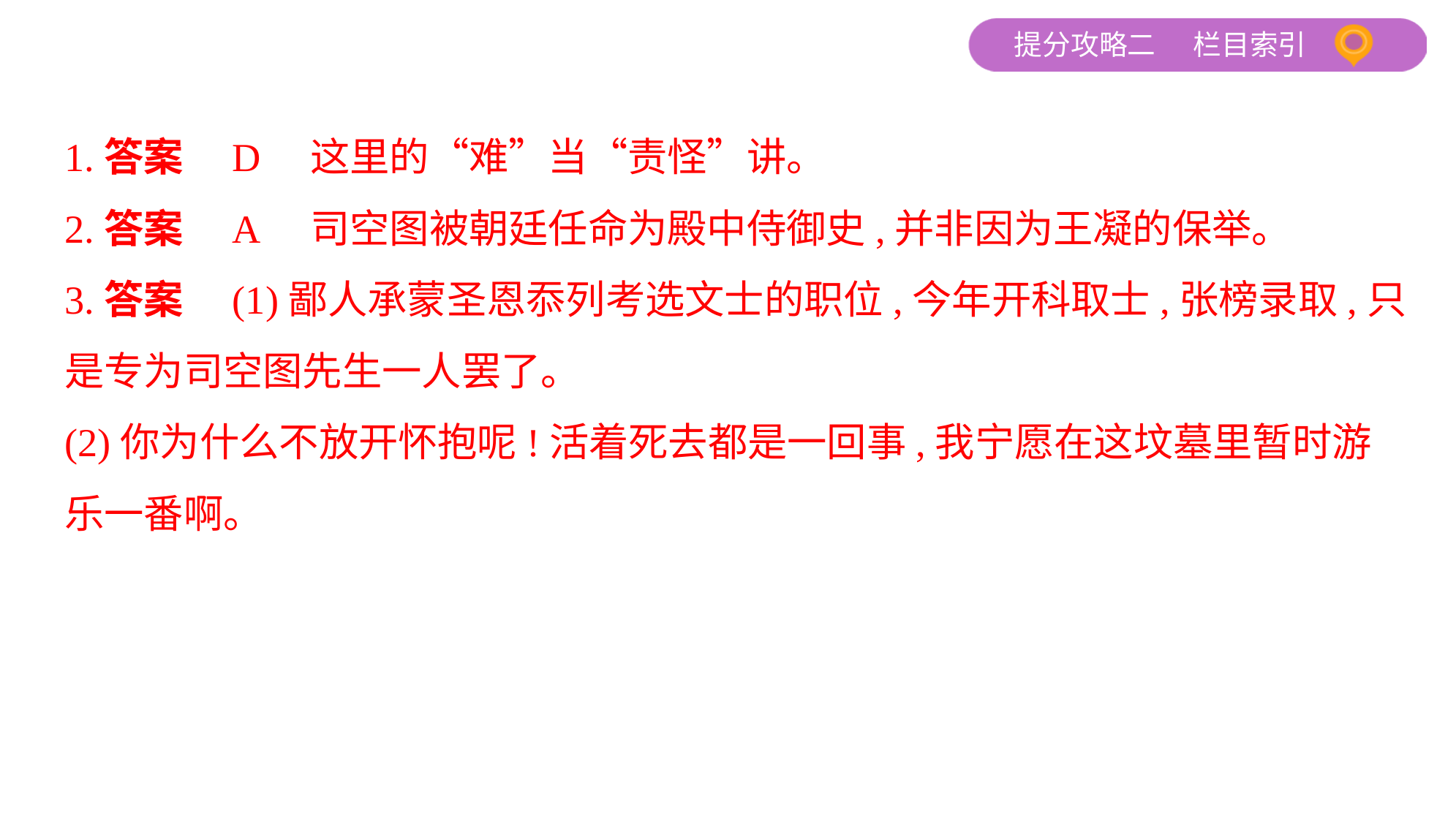

1.答案　D　这里的“难”当“责怪”讲。
2.答案　A　司空图被朝廷任命为殿中侍御史,并非因为王凝的保举。
3.答案　(1)鄙人承蒙圣恩忝列考选文士的职位,今年开科取士,张榜录取,只
是专为司空图先生一人罢了。
(2)你为什么不放开怀抱呢!活着死去都是一回事,我宁愿在这坟墓里暂时游
乐一番啊。